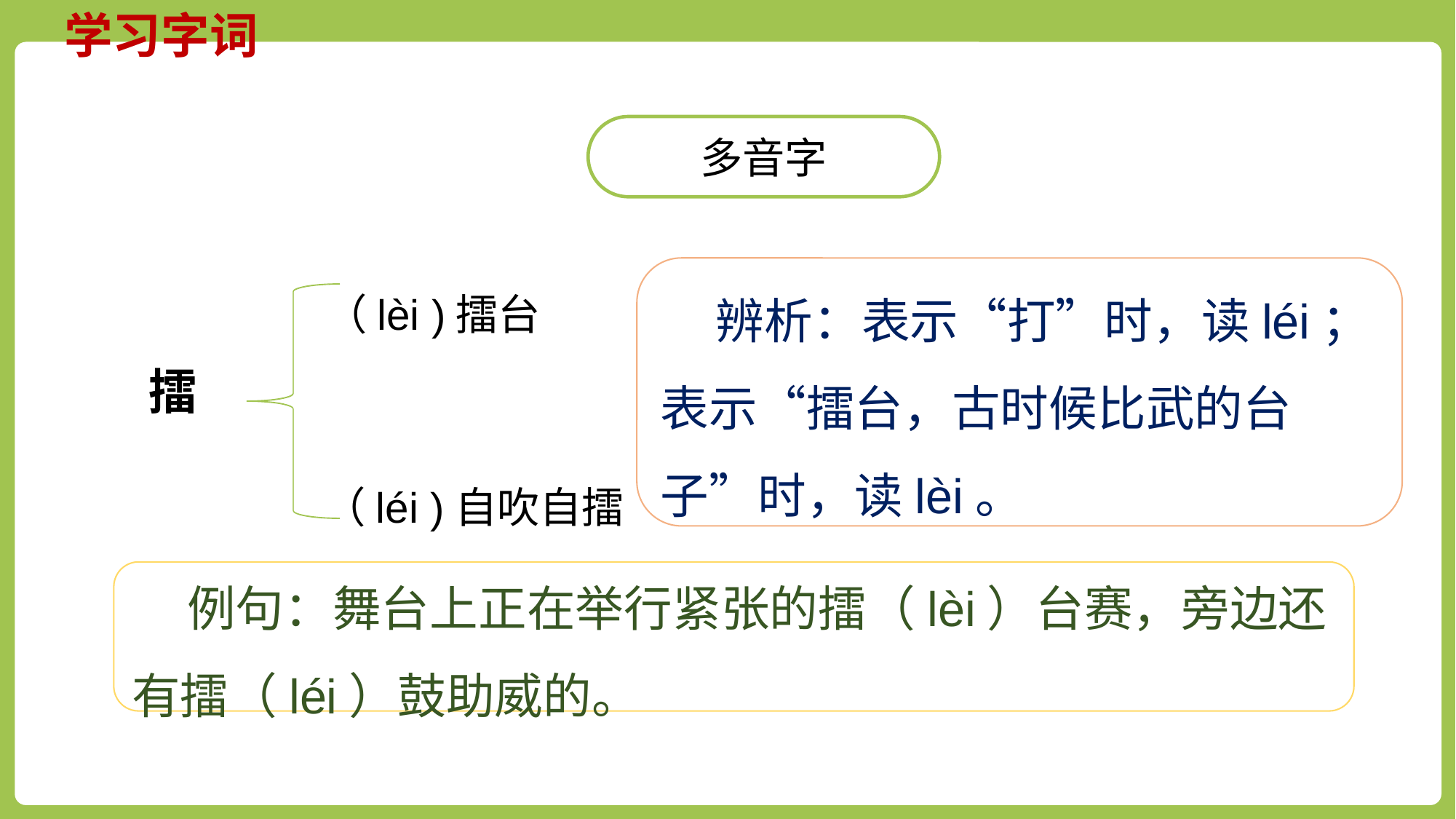

学习字词
多音字
    辨析：表示“打”时，读léi；表示“擂台，古时候比武的台子”时，读lèi。
（lèi )擂台

擂
 （léi )自吹自擂
    例句：舞台上正在举行紧张的擂（lèi）台赛，旁边还有擂（léi）鼓助威的。